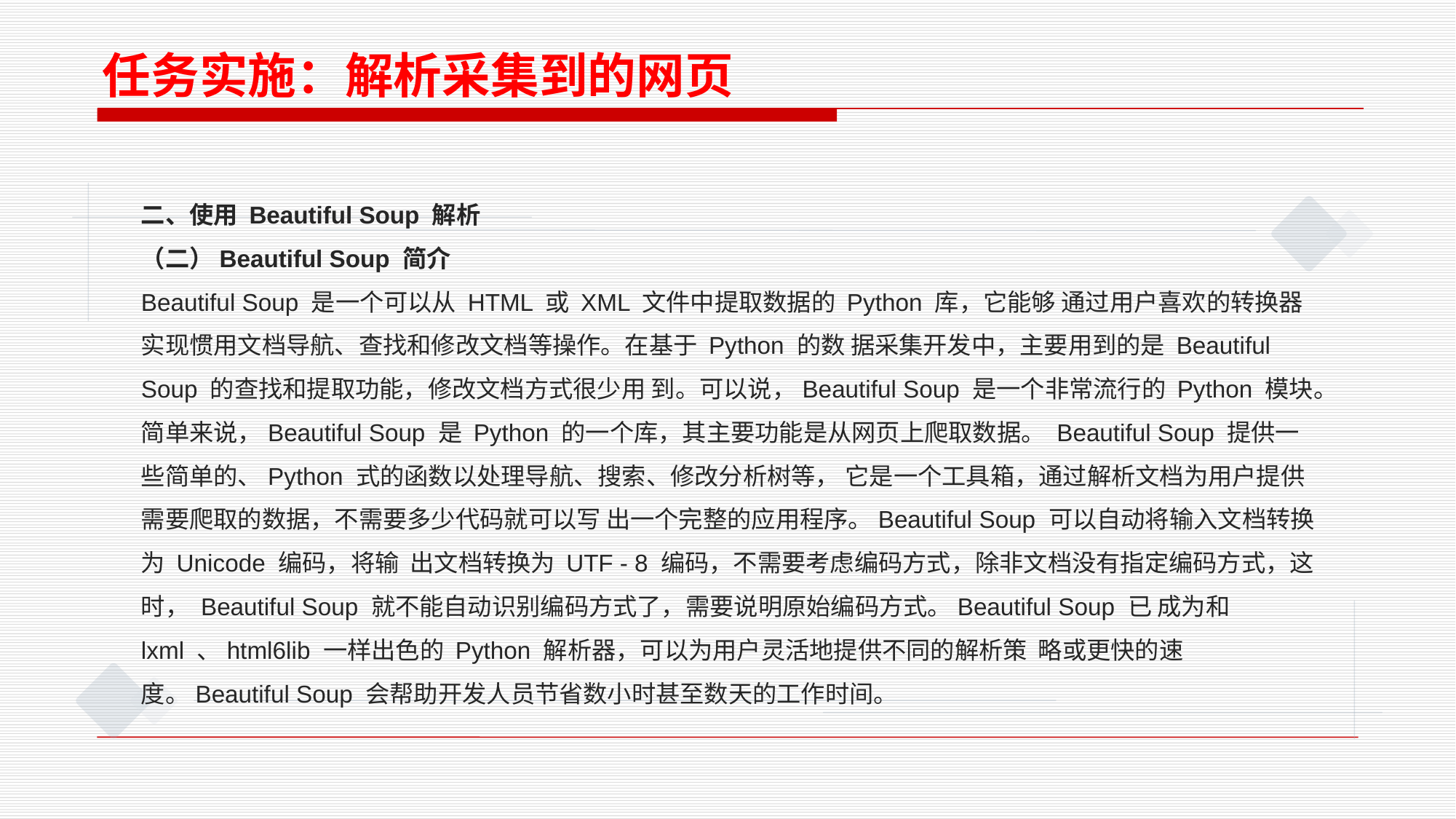

任务实施：解析采集到的网页
二、使用 Beautiful Soup 解析
（二）Beautiful Soup 简介
Beautiful Soup 是一个可以从 HTML 或 XML 文件中提取数据的 Python 库，它能够 通过用户喜欢的转换器实现惯用文档导航、查找和修改文档等操作。在基于 Python 的数 据采集开发中，主要用到的是 Beautiful Soup 的查找和提取功能，修改文档方式很少用 到。可以说，Beautiful Soup 是一个非常流行的 Python 模块。
简单来说，Beautiful Soup 是 Python 的一个库，其主要功能是从网页上爬取数据。 Beautiful Soup 提供一些简单的、Python 式的函数以处理导航、搜索、修改分析树等， 它是一个工具箱，通过解析文档为用户提供需要爬取的数据，不需要多少代码就可以写 出一个完整的应用程序。Beautiful Soup 可以自动将输入文档转换为 Unicode 编码，将输  出文档转换为 UTF - 8 编码，不需要考虑编码方式，除非文档没有指定编码方式，这时， Beautiful Soup 就不能自动识别编码方式了，需要说明原始编码方式。Beautiful Soup 已 成为和 lxml 、html6lib 一样出色的 Python 解析器，可以为用户灵活地提供不同的解析策  略或更快的速度。Beautiful Soup 会帮助开发人员节省数小时甚至数天的工作时间。